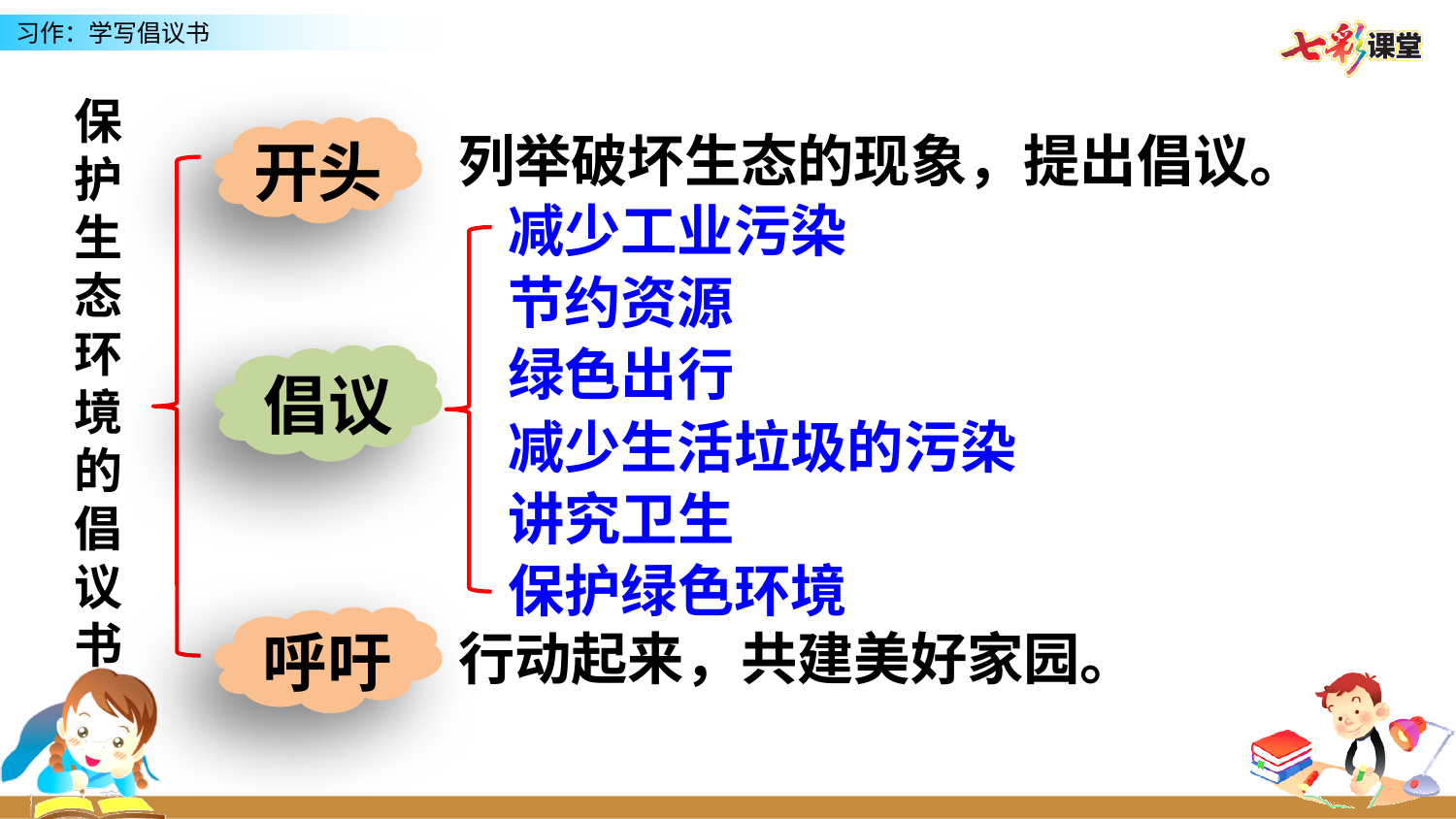

保护生态环境的倡议书

开头
列举破坏生态的现象，提出倡议。

减少工业污染

节约资源
绿色出行

倡议
减少生活垃圾的污染
讲究卫生
保护绿色环境

呼吁
行动起来，共建美好家园。